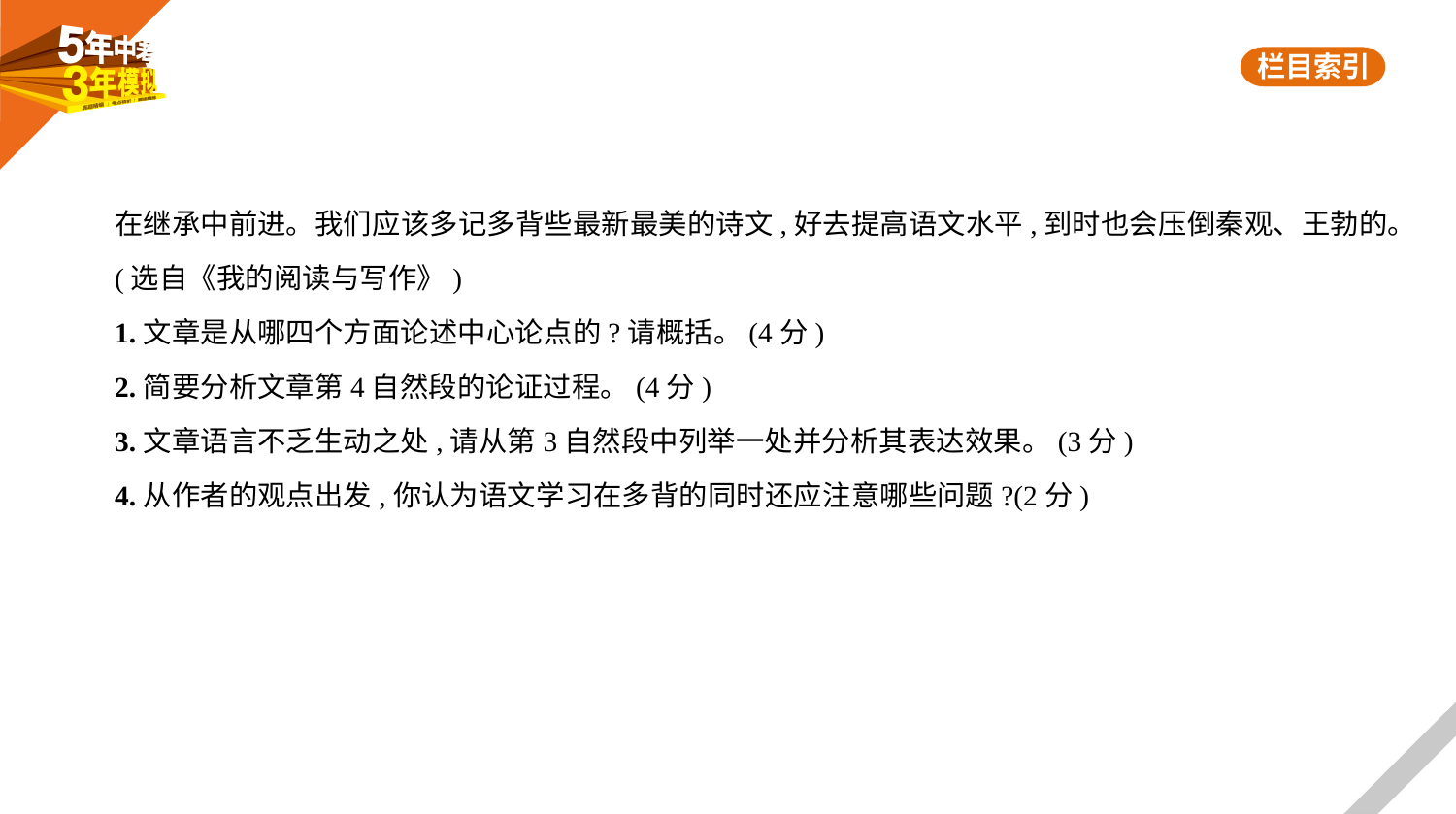

在继承中前进。我们应该多记多背些最新最美的诗文,好去提高语文水平,到时也会压倒秦观、王勃的。
(选自《我的阅读与写作》)
1.文章是从哪四个方面论述中心论点的?请概括。(4分)
2.简要分析文章第4自然段的论证过程。(4分)
3.文章语言不乏生动之处,请从第3自然段中列举一处并分析其表达效果。(3分)
4.从作者的观点出发,你认为语文学习在多背的同时还应注意哪些问题?(2分)